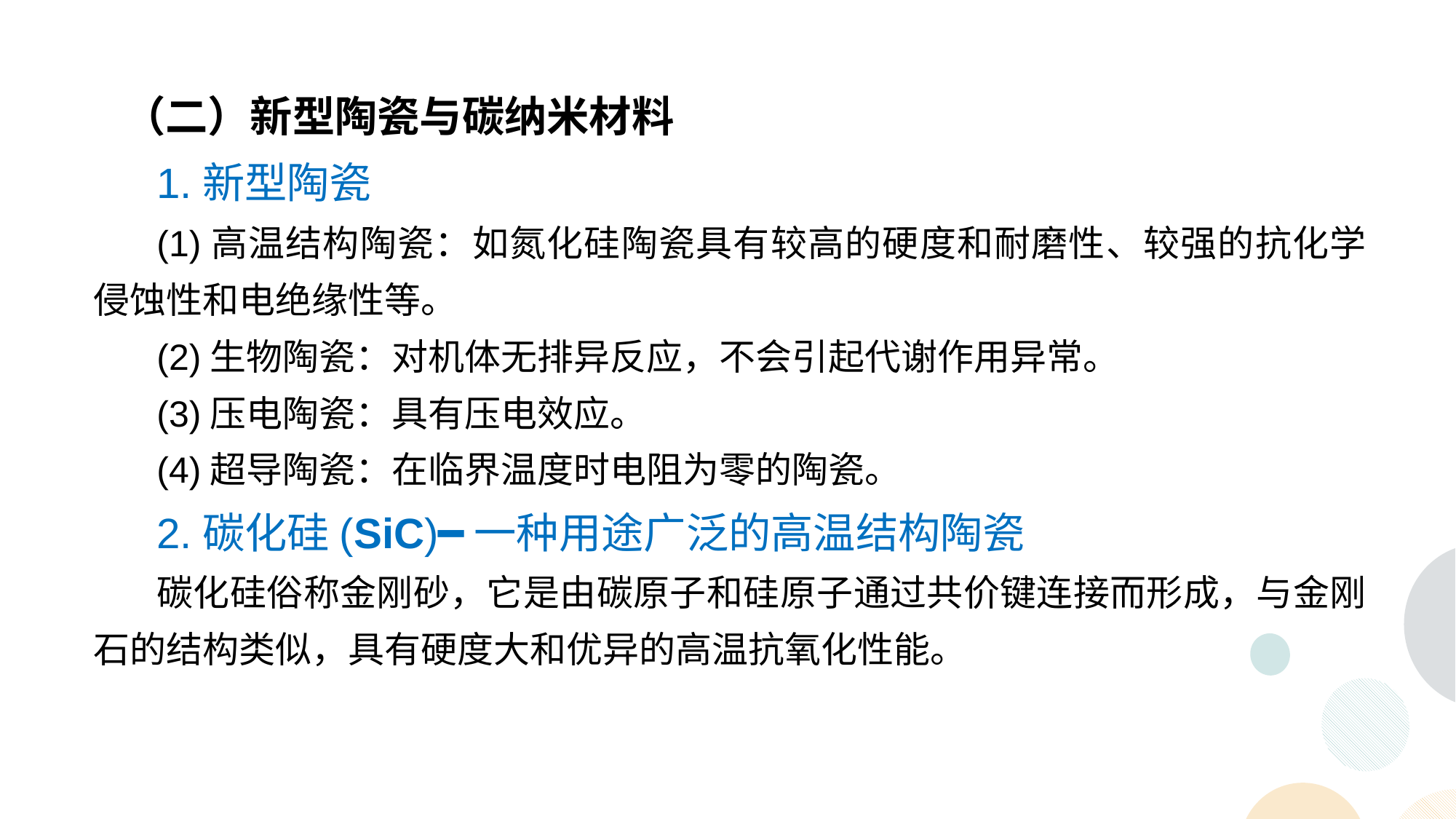

（二）新型陶瓷与碳纳米材料
1.新型陶瓷
(1)高温结构陶瓷：如氮化硅陶瓷具有较高的硬度和耐磨性、较强的抗化学侵蚀性和电绝缘性等。
(2)生物陶瓷：对机体无排异反应，不会引起代谢作用异常。
(3)压电陶瓷：具有压电效应。
(4)超导陶瓷：在临界温度时电阻为零的陶瓷。
2.碳化硅(SiC)━一种用途广泛的高温结构陶瓷
碳化硅俗称金刚砂，它是由碳原子和硅原子通过共价键连接而形成，与金刚石的结构类似，具有硬度大和优异的高温抗氧化性能。